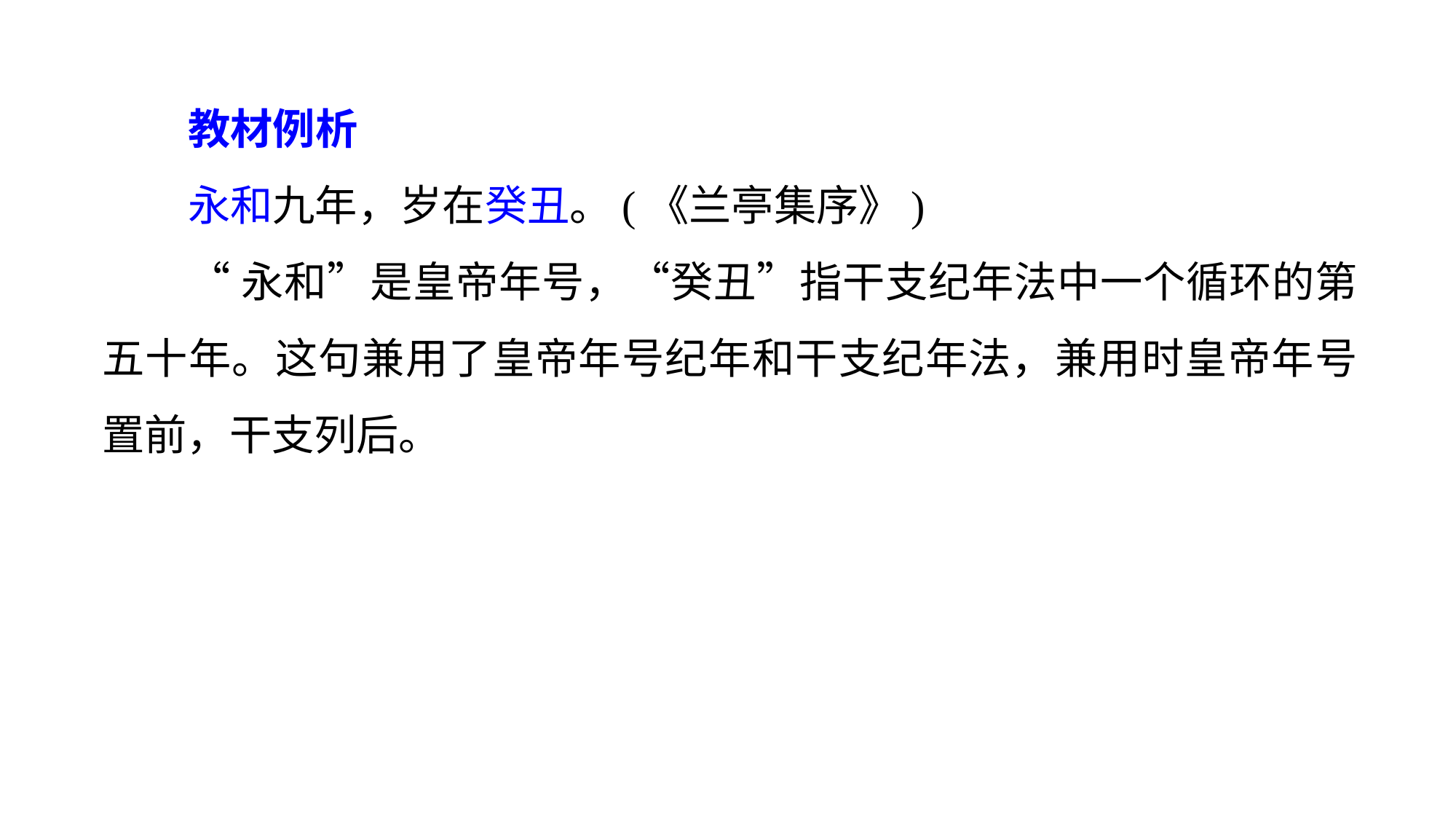

教材例析
永和九年，岁在癸丑。(《兰亭集序》)
“永和”是皇帝年号，“癸丑”指干支纪年法中一个循环的第五十年。这句兼用了皇帝年号纪年和干支纪年法，兼用时皇帝年号置前，干支列后。